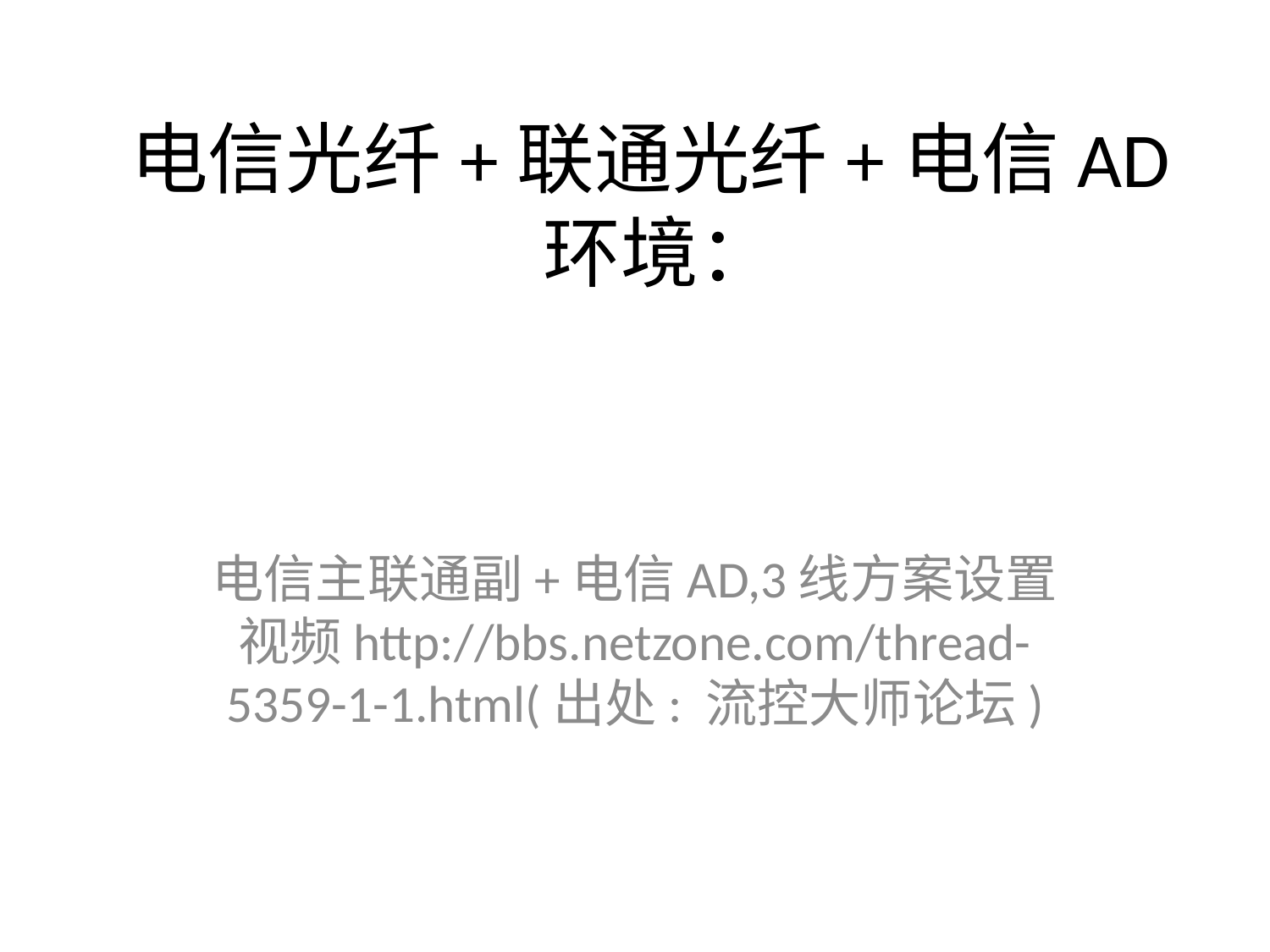

# 电信光纤+联通光纤+电信AD环境：
电信主联通副+电信AD,3线方案设置视频http://bbs.netzone.com/thread-5359-1-1.html(出处: 流控大师论坛)